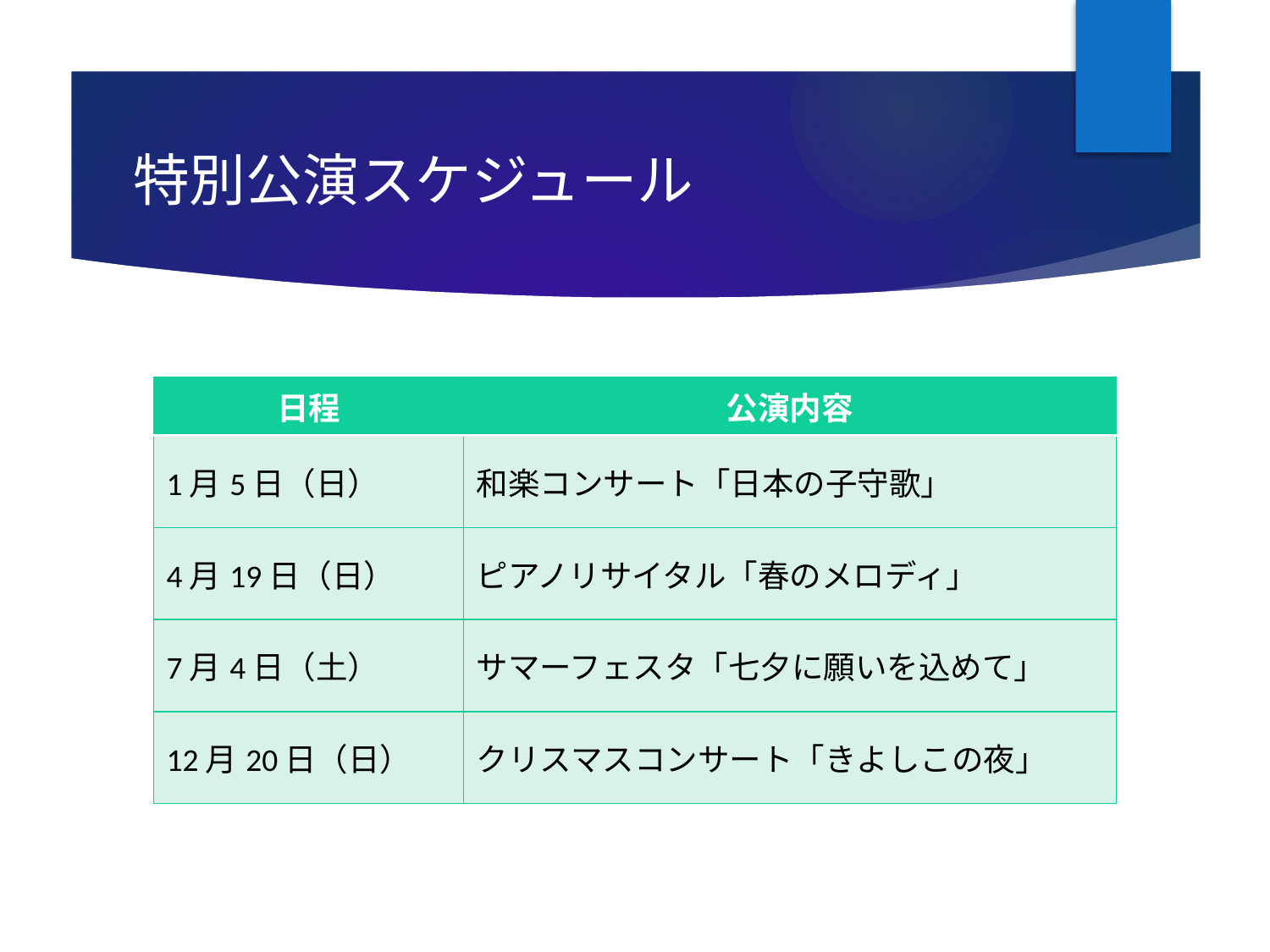

# 特別公演スケジュール
| 日程 | 公演内容 |
| --- | --- |
| 1月5日（日） | 和楽コンサート「日本の子守歌」 |
| 4月19日（日） | ピアノリサイタル「春のメロディ」 |
| 7月4日（土） | サマーフェスタ「七夕に願いを込めて」 |
| 12月20日（日） | クリスマスコンサート「きよしこの夜」 |